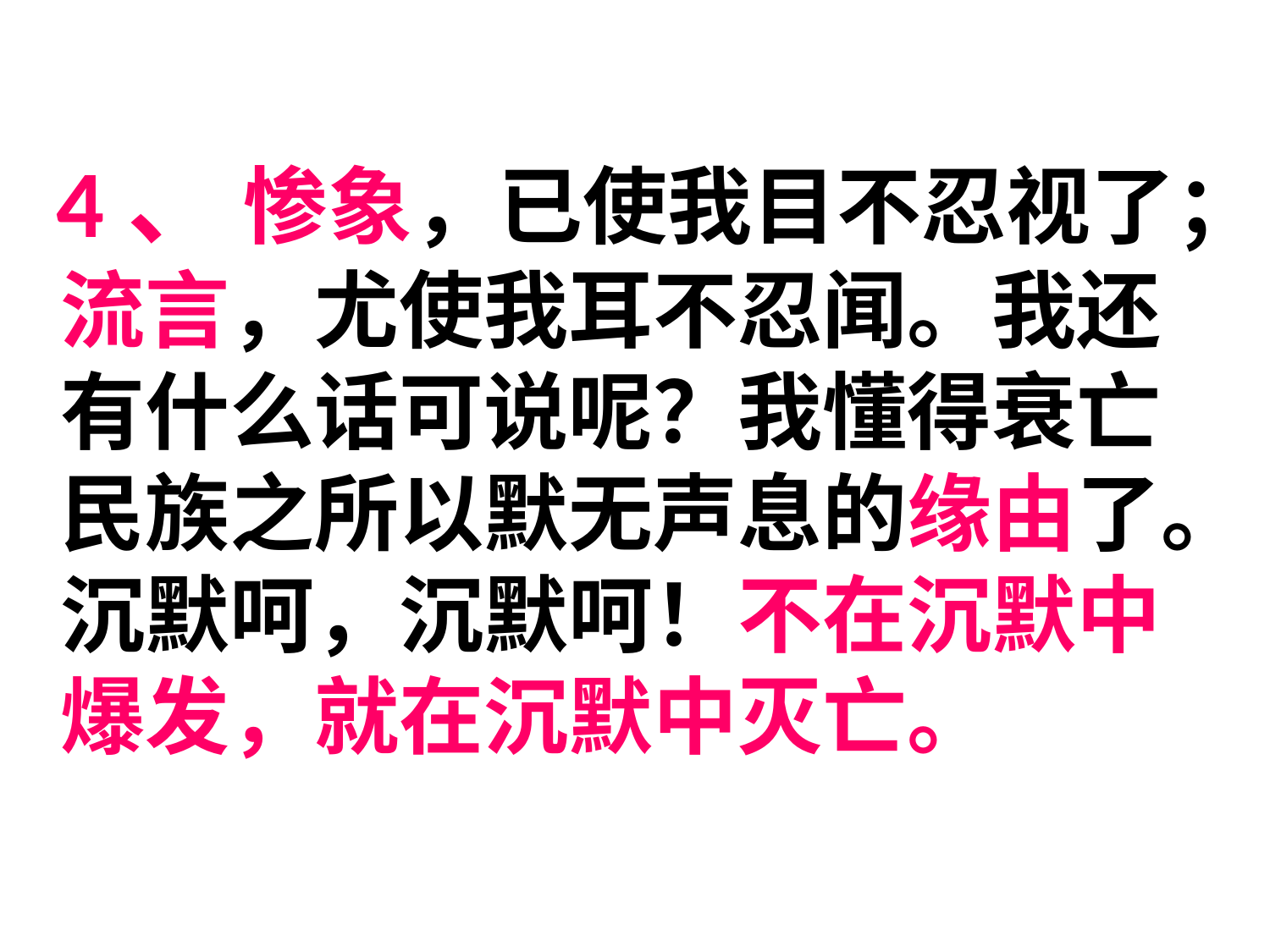

4、 惨象，已使我目不忍视了；流言，尤使我耳不忍闻。我还有什么话可说呢？我懂得衰亡民族之所以默无声息的缘由了。沉默呵，沉默呵！不在沉默中爆发，就在沉默中灭亡。